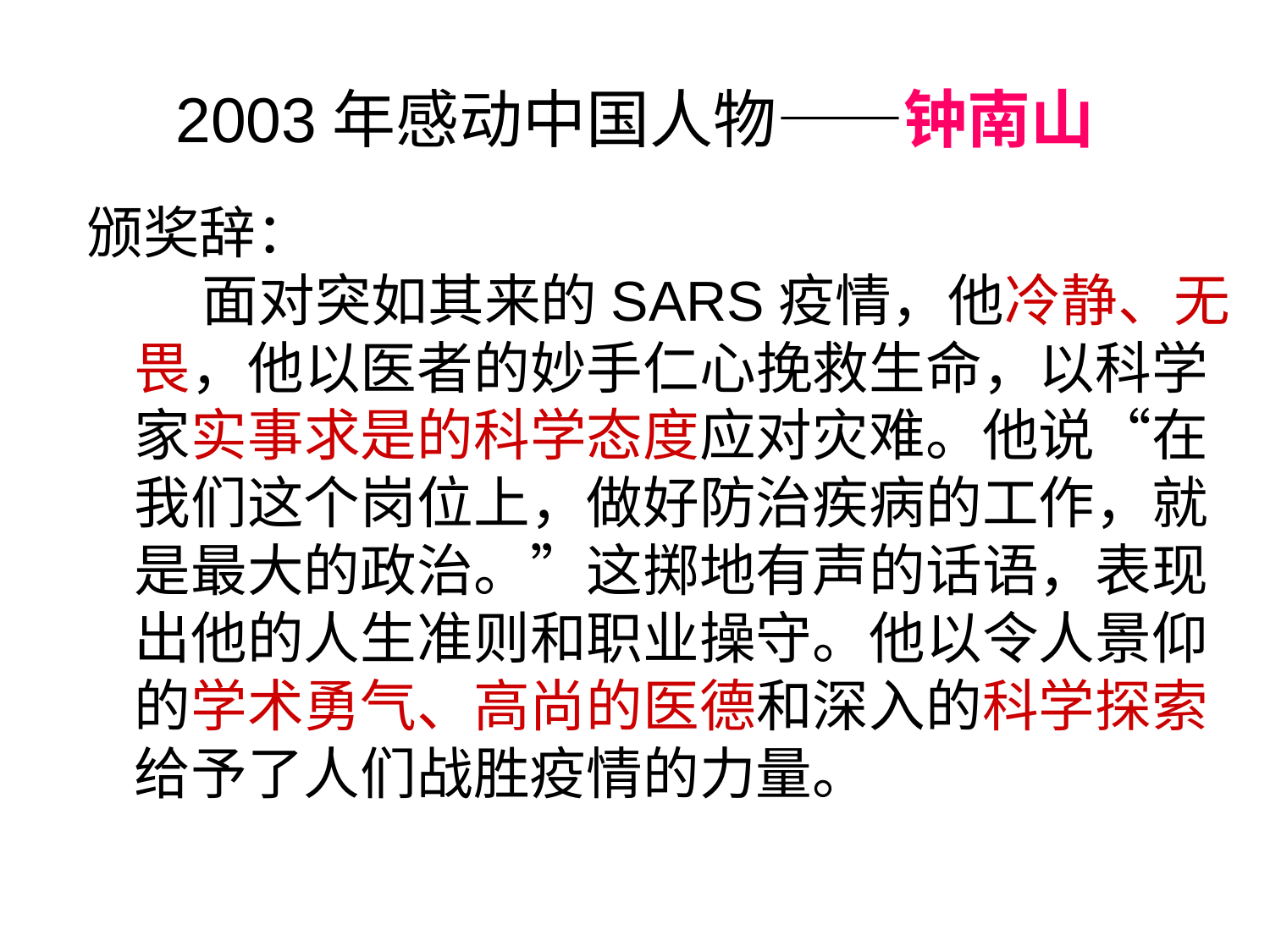

# 2003年感动中国人物——钟南山
颁奖辞：
        面对突如其来的SARS疫情，他冷静、无畏，他以医者的妙手仁心挽救生命，以科学家实事求是的科学态度应对灾难。他说“在我们这个岗位上，做好防治疾病的工作，就是最大的政治。”这掷地有声的话语，表现出他的人生准则和职业操守。他以令人景仰的学术勇气、高尚的医德和深入的科学探索给予了人们战胜疫情的力量。